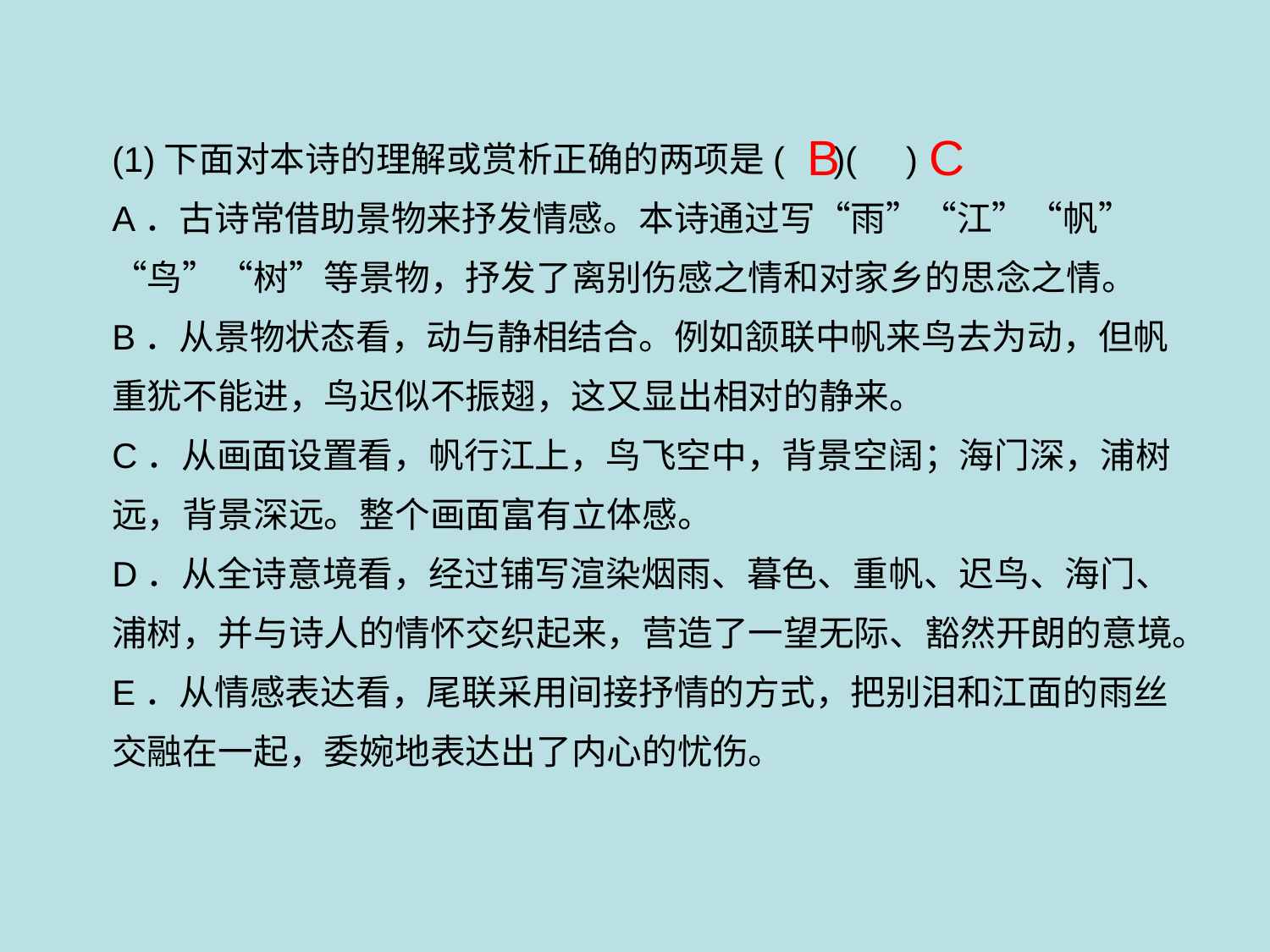

B
C
(1)下面对本诗的理解或赏析正确的两项是(     )(     )
A．古诗常借助景物来抒发情感。本诗通过写“雨”“江”“帆”“鸟”“树”等景物，抒发了离别伤感之情和对家乡的思念之情。
B．从景物状态看，动与静相结合。例如颔联中帆来鸟去为动，但帆重犹不能进，鸟迟似不振翅，这又显出相对的静来。
C．从画面设置看，帆行江上，鸟飞空中，背景空阔；海门深，浦树远，背景深远。整个画面富有立体感。
D．从全诗意境看，经过铺写渲染烟雨、暮色、重帆、迟鸟、海门、浦树，并与诗人的情怀交织起来，营造了一望无际、豁然开朗的意境。
E．从情感表达看，尾联采用间接抒情的方式，把别泪和江面的雨丝交融在一起，委婉地表达出了内心的忧伤。